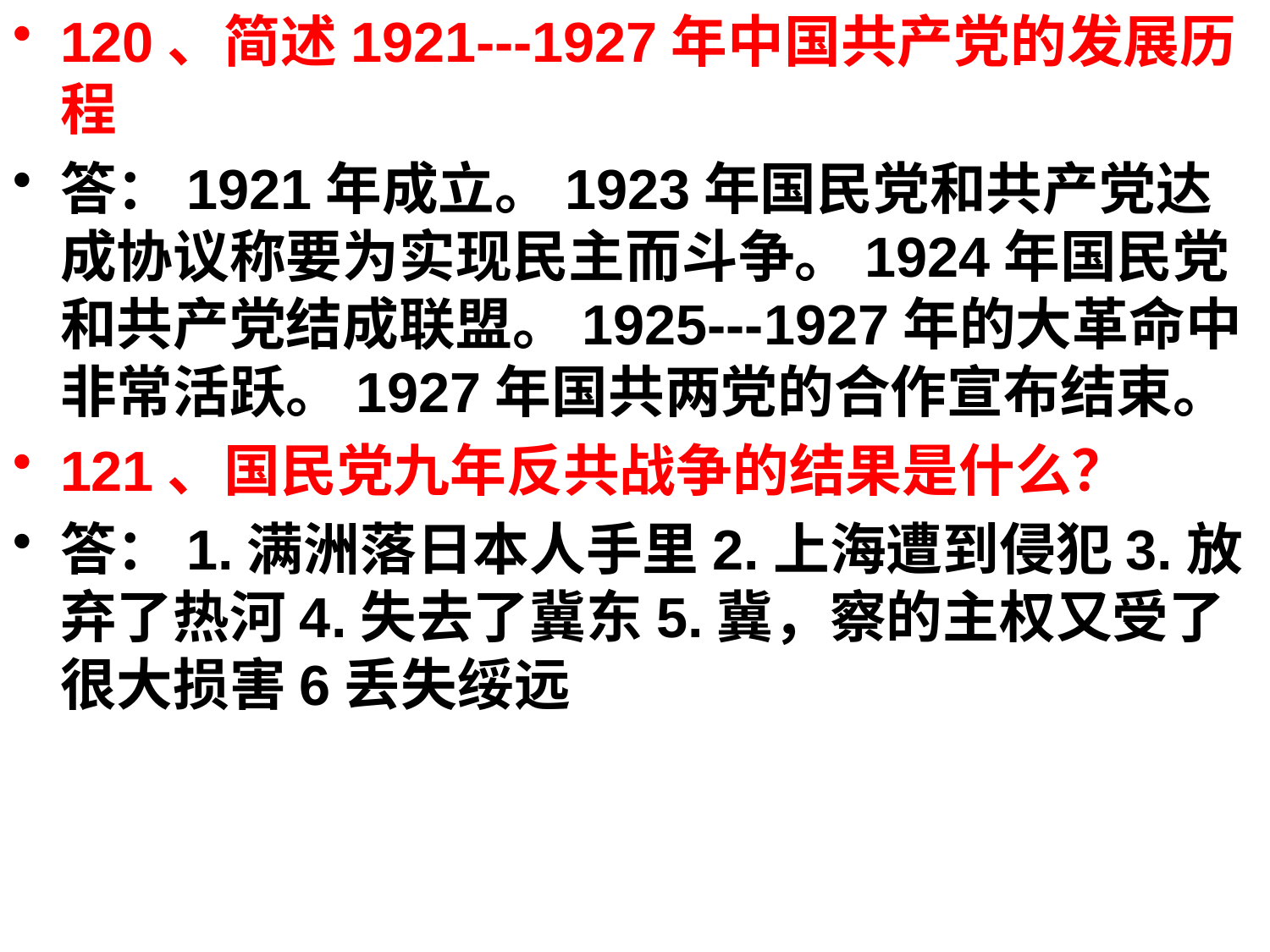

120、简述1921---1927年中国共产党的发展历程
答：1921年成立。1923年国民党和共产党达成协议称要为实现民主而斗争。1924年国民党和共产党结成联盟。1925---1927年的大革命中非常活跃。1927年国共两党的合作宣布结束。
121、国民党九年反共战争的结果是什么？
答：1.满洲落日本人手里2.上海遭到侵犯3.放弃了热河4.失去了冀东5.冀，察的主权又受了很大损害6丢失绥远
#